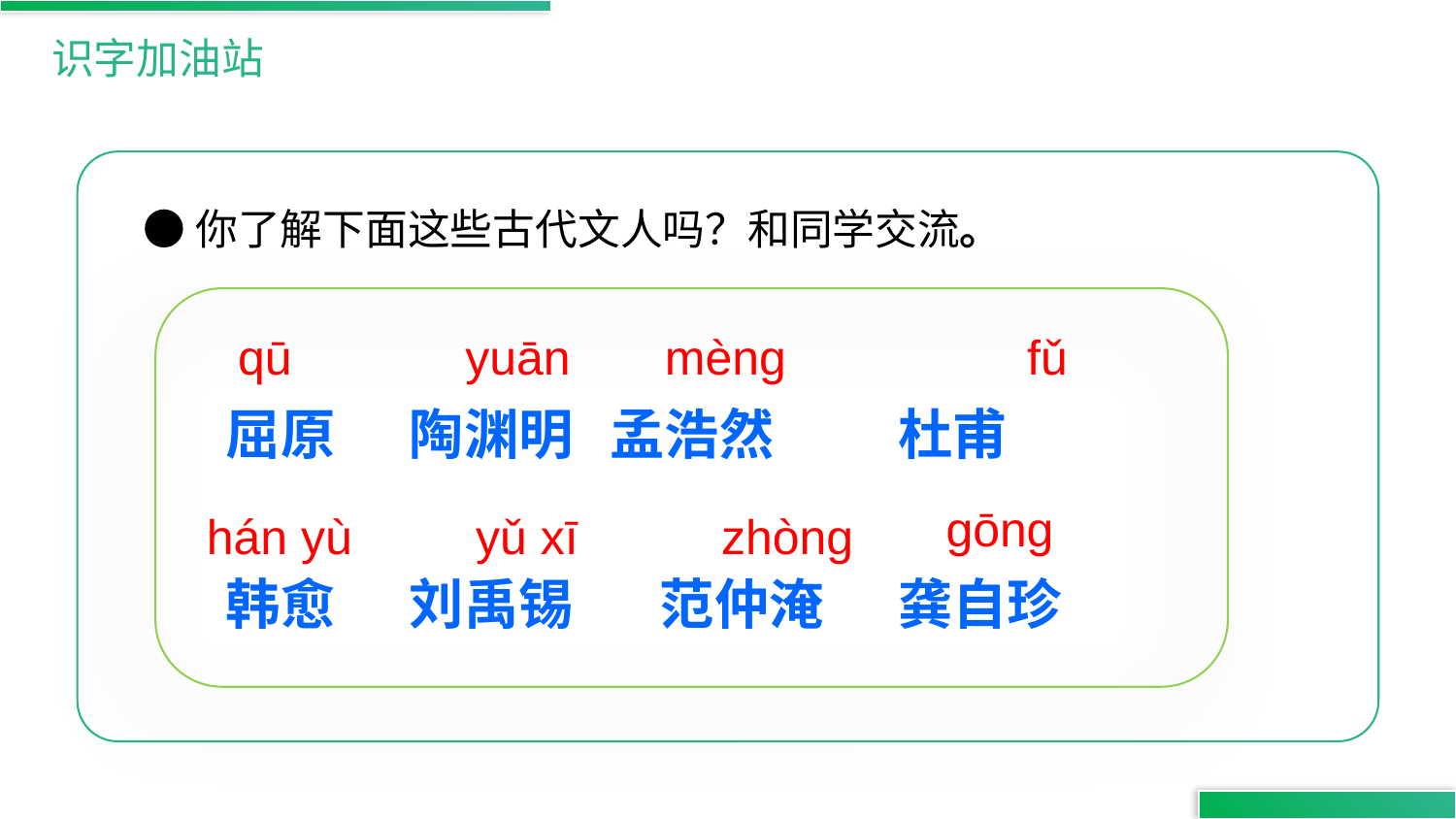

识字加油站
●你了解下面这些古代文人吗？和同学交流。

qū
 yuān
mèng
fǔ
屈原      陶渊明   孟浩然          杜甫
gōng
hán yù
yǔ xī
zhòng
韩愈      刘禹锡       范仲淹      龚自珍